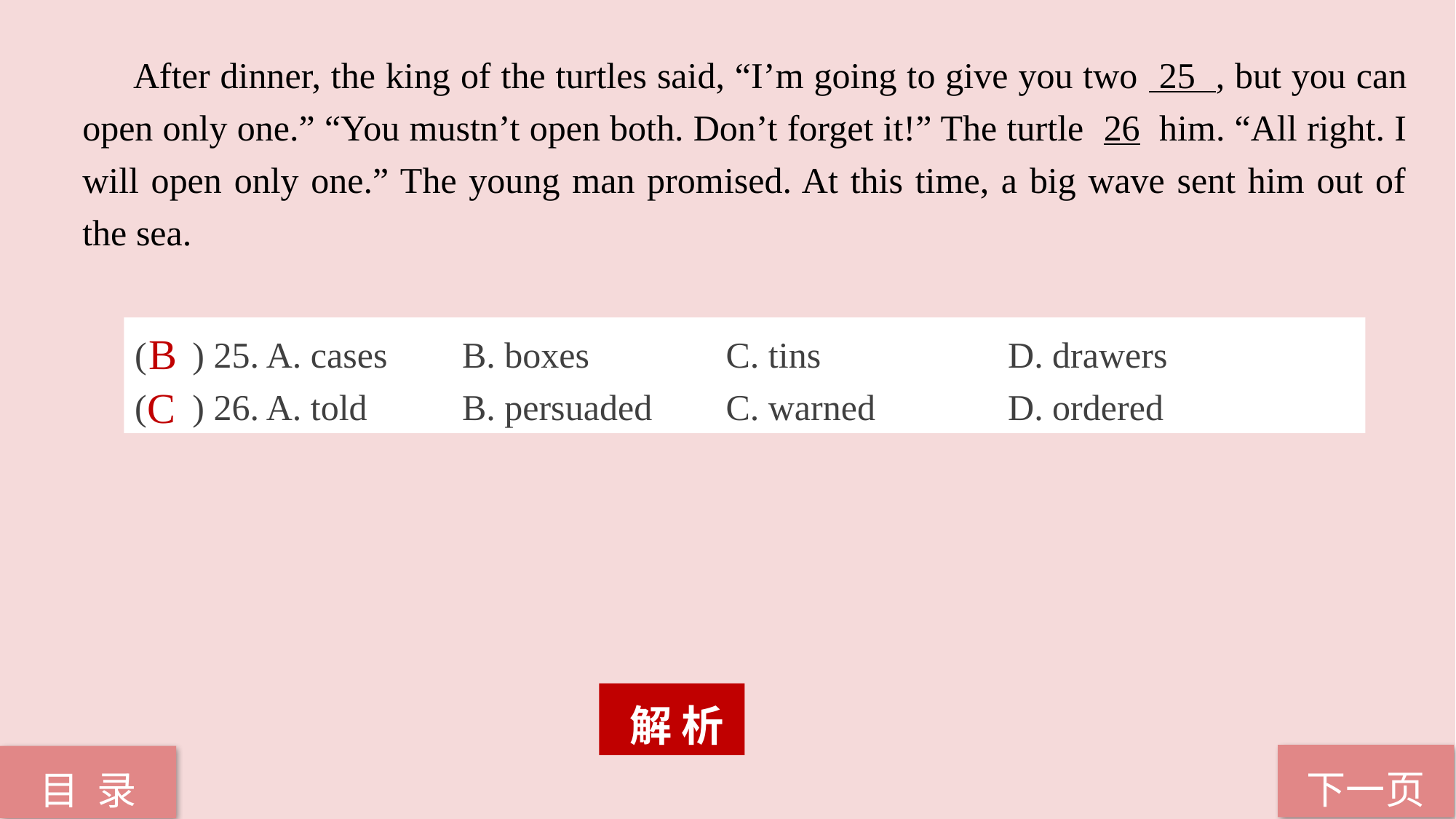

After dinner, the king of the turtles said, “I’m going to give you two  25  , but you can open only one.” “You mustn’t open both. Don’t forget it!” The turtle  26  him. “All right. I will open only one.” The young man promised. At this time, a big wave sent him out of the sea.
(     ) 25. A. cases	B. boxes	     C. tins		D. drawers
(     ) 26. A. told	B. persuaded	     C. warned             	D. ordered
B
C
 解 析